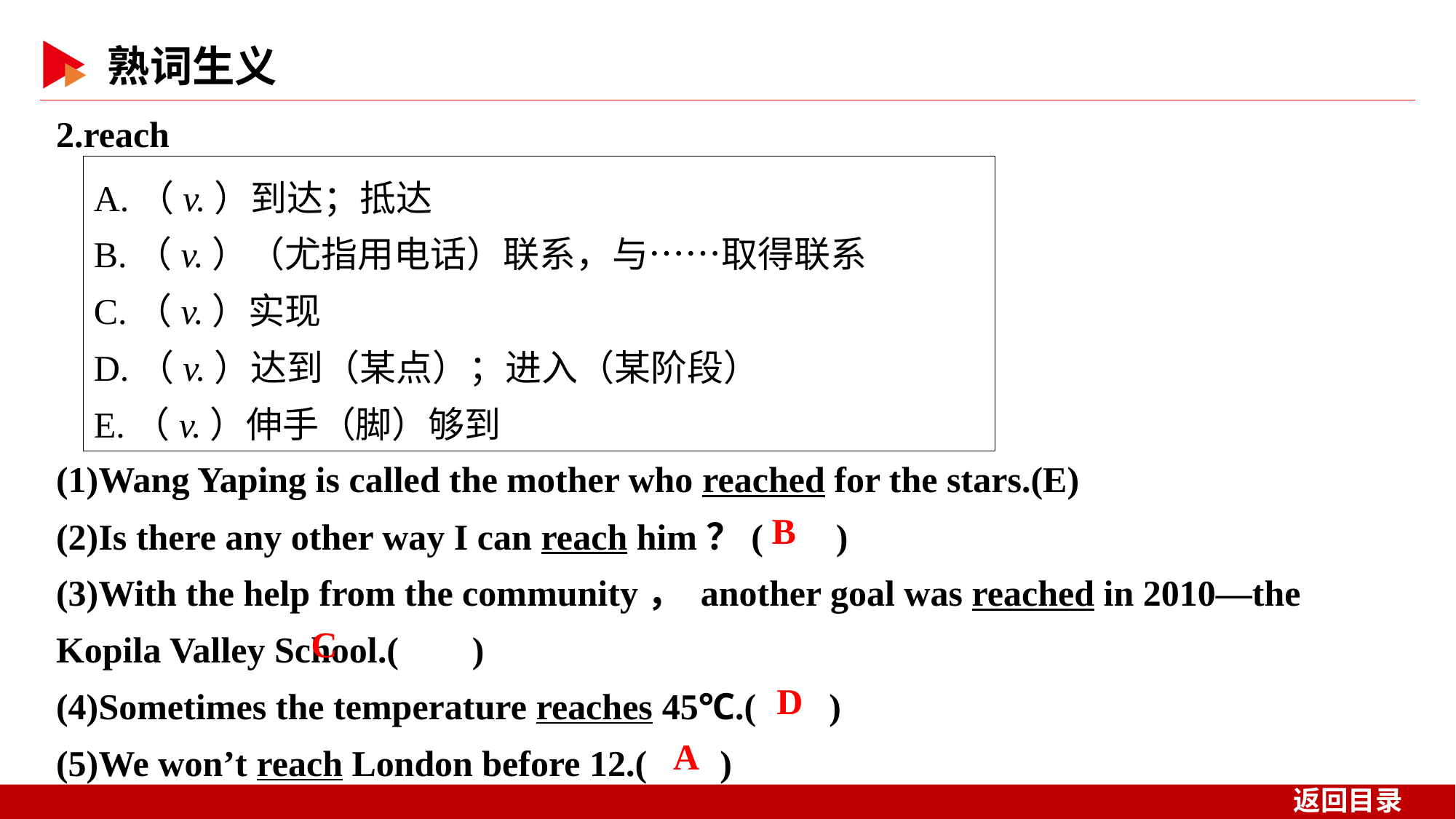

2.reach
A.（v.）到达；抵达
B.（v.）（尤指用电话）联系，与……取得联系
C.（v.）实现
D.（v.）达到（某点）；进入（某阶段）
E.（v.）伸手（脚）够到
(1)Wang Yaping is called the mother who reached for the stars.(E)
(2)Is there any other way I can reach him？(        )
(3)With the help from the community， another goal was reached in 2010—the Kopila Valley School.(        )
(4)Sometimes the temperature reaches 45℃.(        )
(5)We won’t reach London before 12.(        )
   B
   C
   D
   A